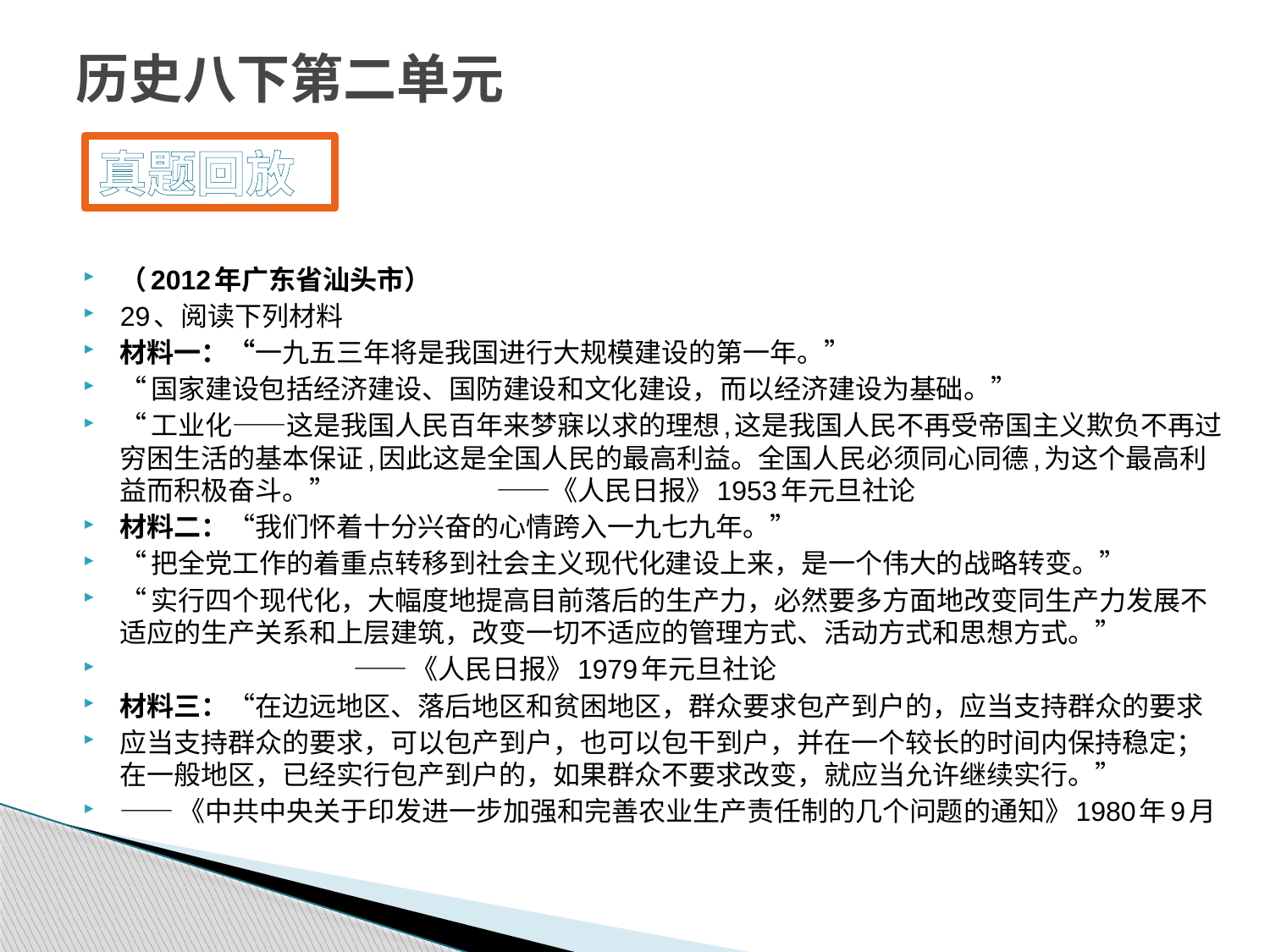

# 历史八下第二单元
真题回放
（2012年广东省汕头市）
29、阅读下列材料
材料一：“一九五三年将是我国进行大规模建设的第一年。”
“国家建设包括经济建设、国防建设和文化建设，而以经济建设为基础。”
“工业化——这是我国人民百年来梦寐以求的理想,这是我国人民不再受帝国主义欺负不再过穷困生活的基本保证,因此这是全国人民的最高利益。全国人民必须同心同德,为这个最高利益而积极奋斗。”                          ——《人民日报》1953年元旦社论
材料二：“我们怀着十分兴奋的心情跨入一九七九年。”
“把全党工作的着重点转移到社会主义现代化建设上来，是一个伟大的战略转变。”
“实行四个现代化，大幅度地提高目前落后的生产力，必然要多方面地改变同生产力发展不适应的生产关系和上层建筑，改变一切不适应的管理方式、活动方式和思想方式。”
                                      ——《人民日报》1979年元旦社论
材料三：“在边远地区、落后地区和贫困地区，群众要求包产到户的，应当支持群众的要求
应当支持群众的要求，可以包产到户，也可以包干到户，并在一个较长的时间内保持稳定；在一般地区，已经实行包产到户的，如果群众不要求改变，就应当允许继续实行。”
——《中共中央关于印发进一步加强和完善农业生产责任制的几个问题的通知》1980年9月